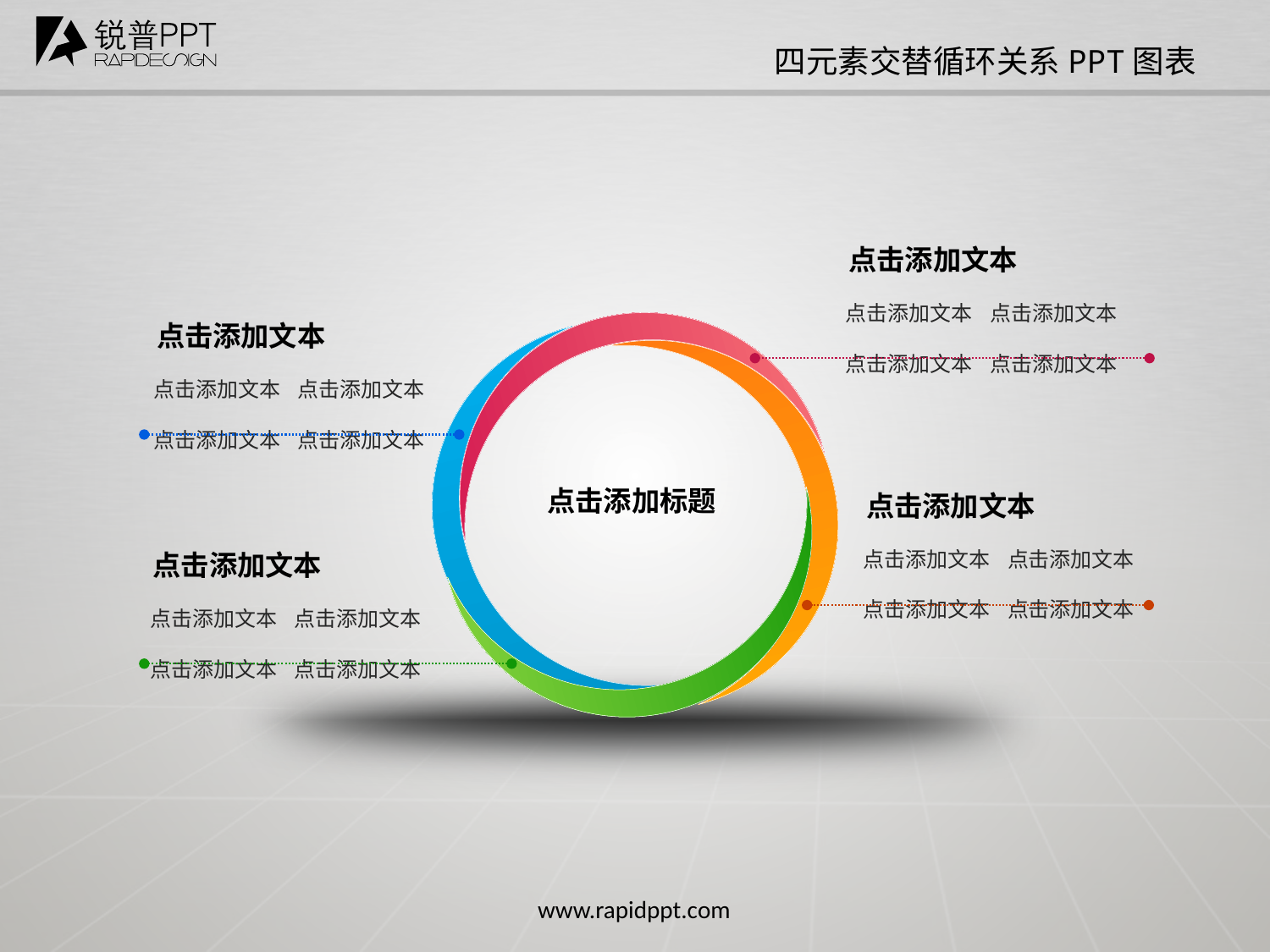

四元素交替循环关系PPT图表
点击添加文本
点击添加文本
点击添加文本
点击添加文本
点击添加文本
点击添加文本

点击添加文本
点击添加文本
点击添加文本
点击添加文本
点击添加标题
点击添加文本
点击添加文本
点击添加文本
点击添加文本
点击添加文本
点击添加文本
点击添加文本
点击添加文本
点击添加文本
点击添加文本

www.rapidppt.com